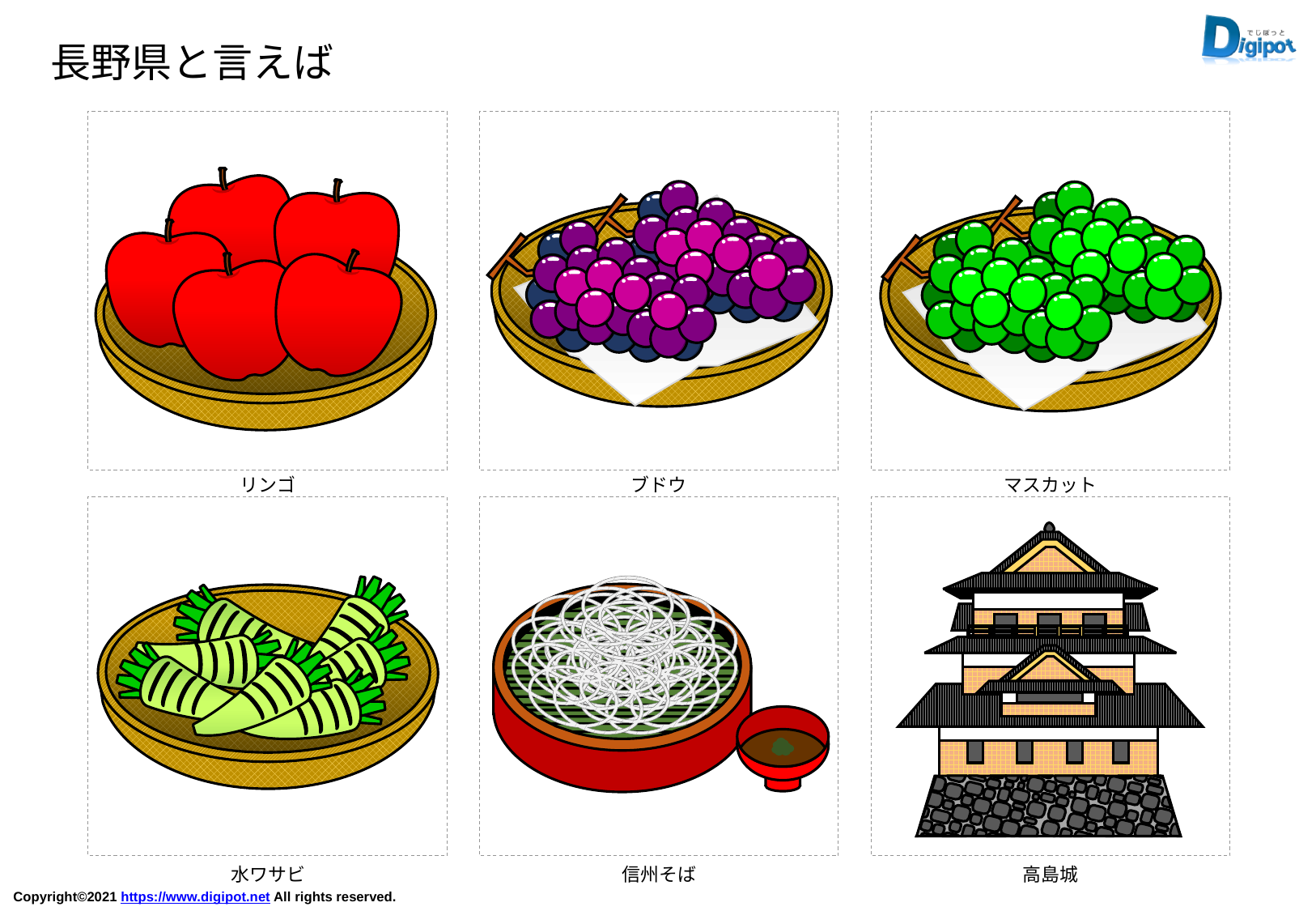

長野県と言えば

リンゴ
ブドウ
マスカット

水ワサビ
信州そば
高島城